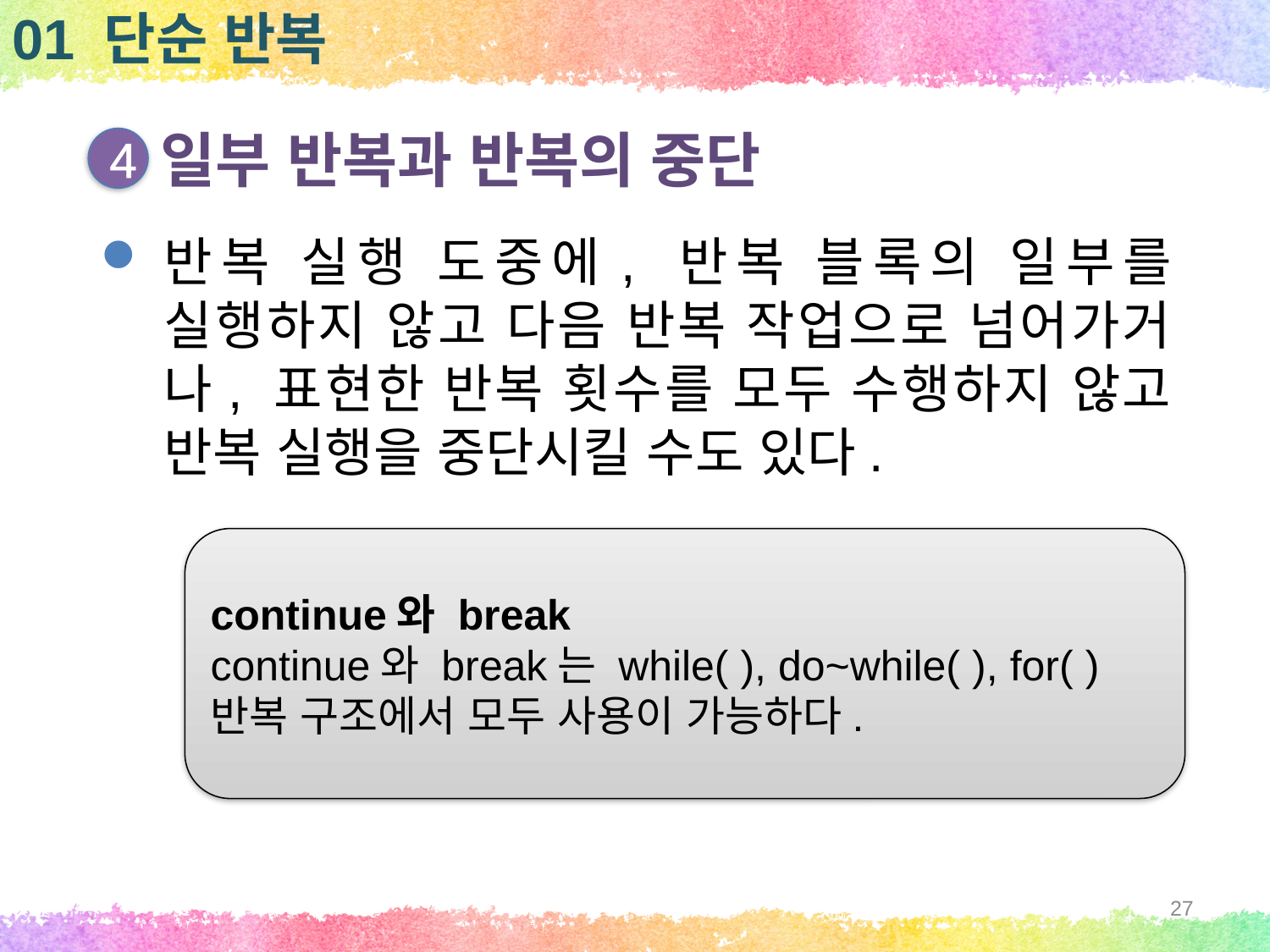

01 단순 반복
일부 반복과 반복의 중단
4
반복 실행 도중에, 반복 블록의 일부를 실행하지 않고 다음 반복 작업으로 넘어가거나, 표현한 반복 횟수를 모두 수행하지 않고 반복 실행을 중단시킬 수도 있다.
continue와 break
continue와 break는 while( ), do~while( ), for( ) 반복 구조에서 모두 사용이 가능하다.
27